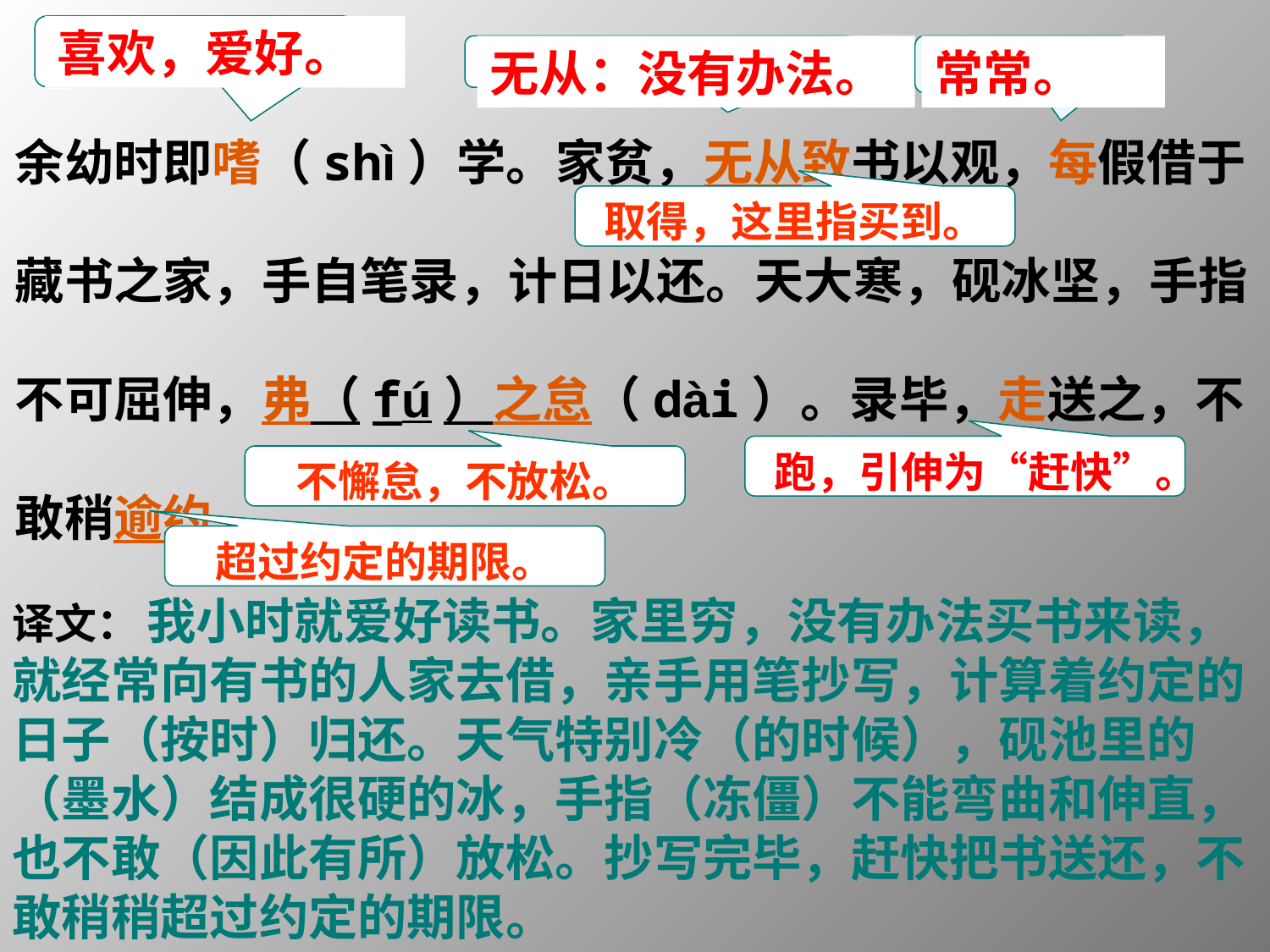

喜欢，爱好。

无从：没有办法。

常常。
余幼时即嗜（shì）学。家贫，无从致书以观，每假借于藏书之家，手自笔录，计日以还。天大寒，砚冰坚，手指不可屈伸，弗（fú）之怠（dài）。录毕，走送之，不敢稍逾约 。

取得，这里指买到。

跑，引伸为“赶快”。
不懈怠，不放松。
超过约定的期限。
译文： 我小时就爱好读书。家里穷，没有办法买书来读，就经常向有书的人家去借，亲手用笔抄写，计算着约定的日子（按时）归还。天气特别冷（的时候），砚池里的（墨水）结成很硬的冰，手指（冻僵）不能弯曲和伸直，也不敢（因此有所）放松。抄写完毕，赶快把书送还，不敢稍稍超过约定的期限。